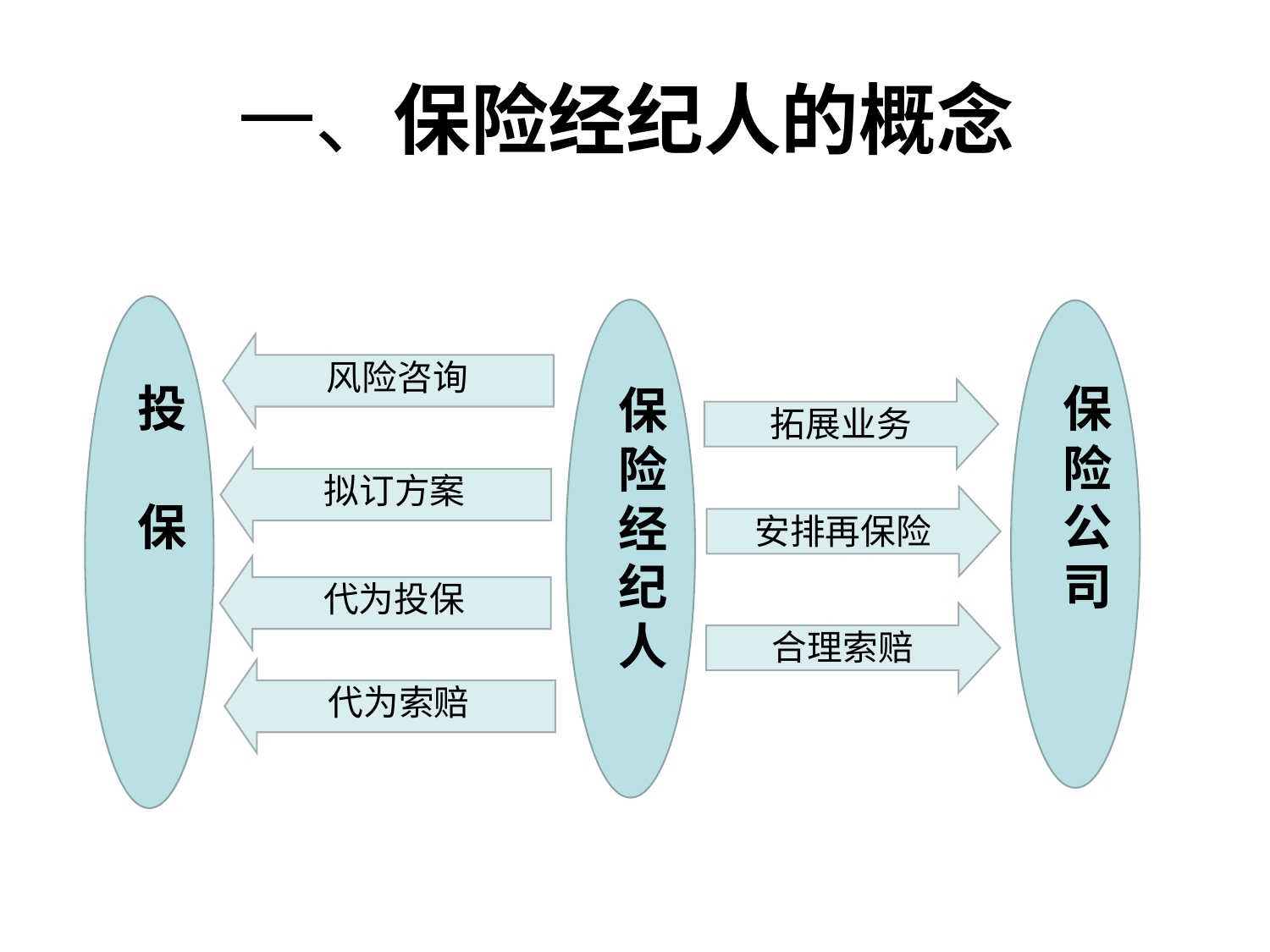

# 一、保险经纪人的概念

投

保

人
保
险
经
纪
人
保
险
公
司
风险咨询
拟订方案
代为投保
代为索赔
拓展业务
安排再保险
合理索赔